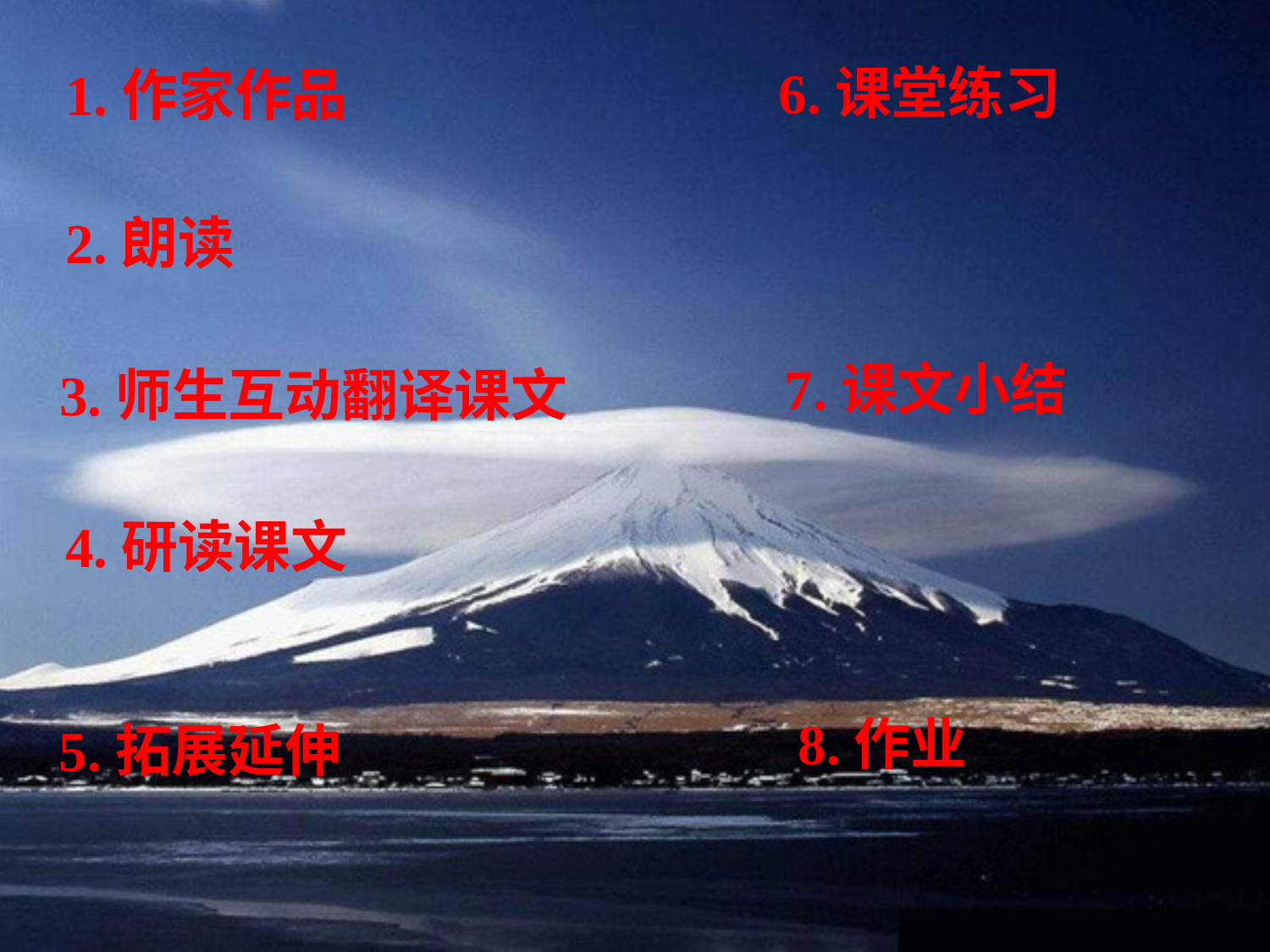

6.课堂练习
1.作家作品
2.朗读
7.课文小结
3.师生互动翻译课文

4.研读课文
8.作业
5.拓展延伸